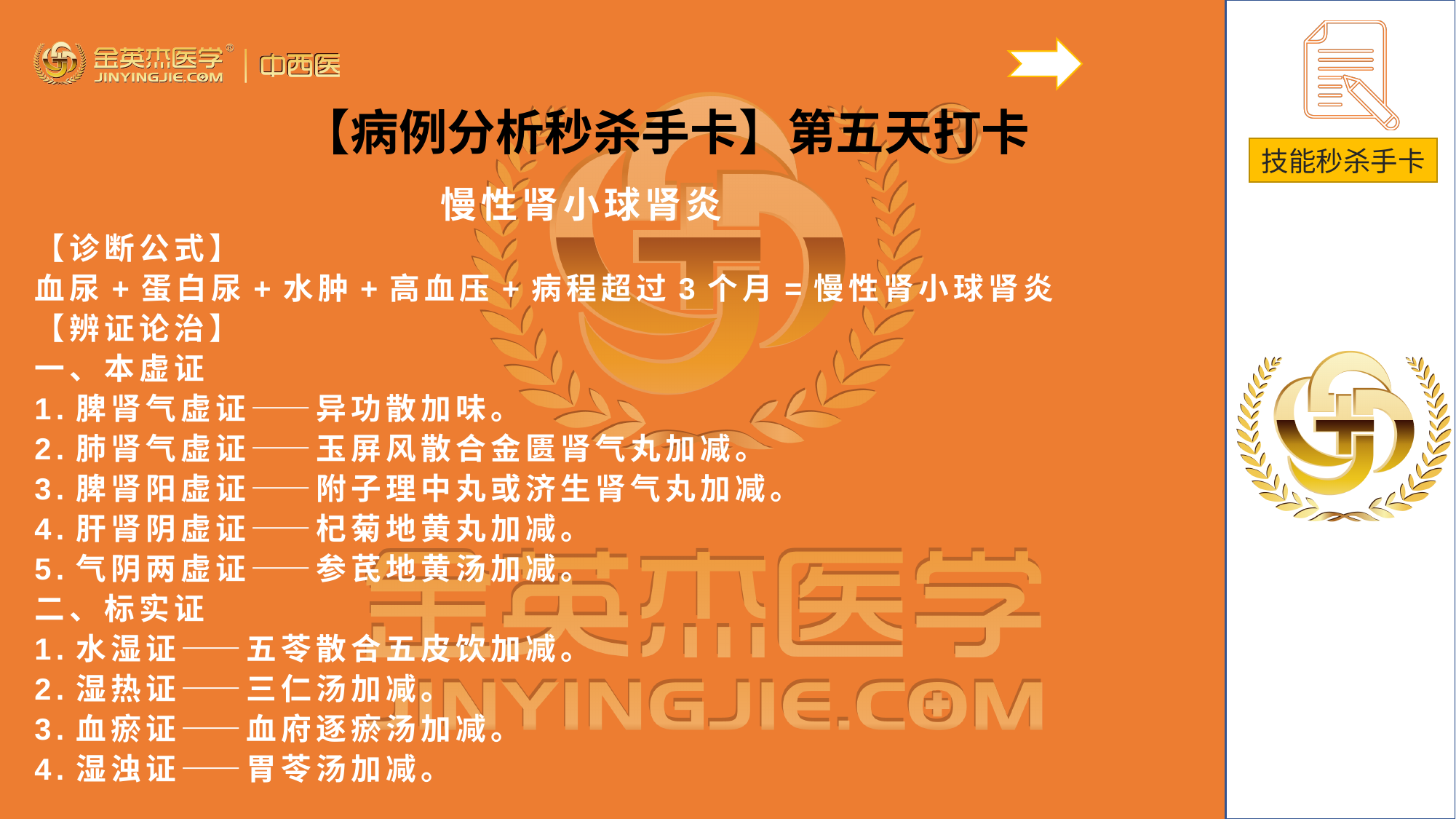

【病例分析秒杀手卡】第五天打卡
慢性肾小球肾炎
【诊断公式】
血尿+蛋白尿+水肿+高血压+病程超过3个月=慢性肾小球肾炎
【辨证论治】
一、本虚证
1.脾肾气虚证——异功散加味。
2.肺肾气虚证——玉屏风散合金匮肾气丸加减。
3.脾肾阳虚证——附子理中丸或济生肾气丸加减。
4.肝肾阴虚证——杞菊地黄丸加减。
5.气阴两虚证——参芪地黄汤加减。
二、标实证
1.水湿证——五苓散合五皮饮加减。
2.湿热证——三仁汤加减。
3.血瘀证——血府逐瘀汤加减。
4.湿浊证——胃苓汤加减。